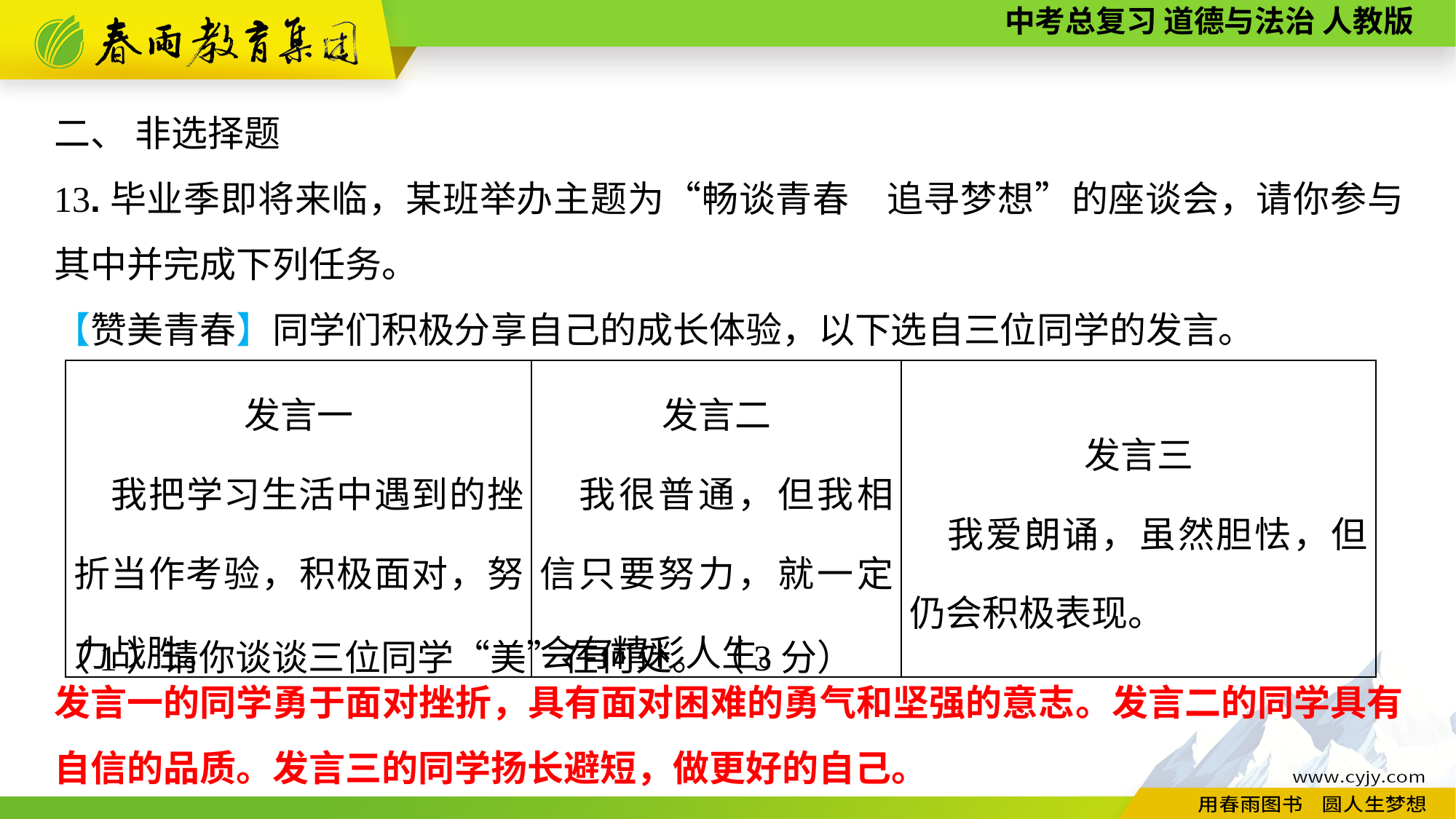

二、 非选择题
13.毕业季即将来临，某班举办主题为“畅谈青春　追寻梦想”的座谈会，请你参与其中并完成下列任务。
【赞美青春】同学们积极分享自己的成长体验，以下选自三位同学的发言。

（1）请你谈谈三位同学“美”在何处。（3分）
| 发言一 　我把学习生活中遇到的挫折当作考验，积极面对，努力战胜。 | 发言二 　我很普通，但我相信只要努力，就一定会有精彩人生。 | 发言三 　我爱朗诵，虽然胆怯，但仍会积极表现。 |
| --- | --- | --- |
发言一的同学勇于面对挫折，具有面对困难的勇气和坚强的意志。发言二的同学具有自信的品质。发言三的同学扬长避短，做更好的自己。